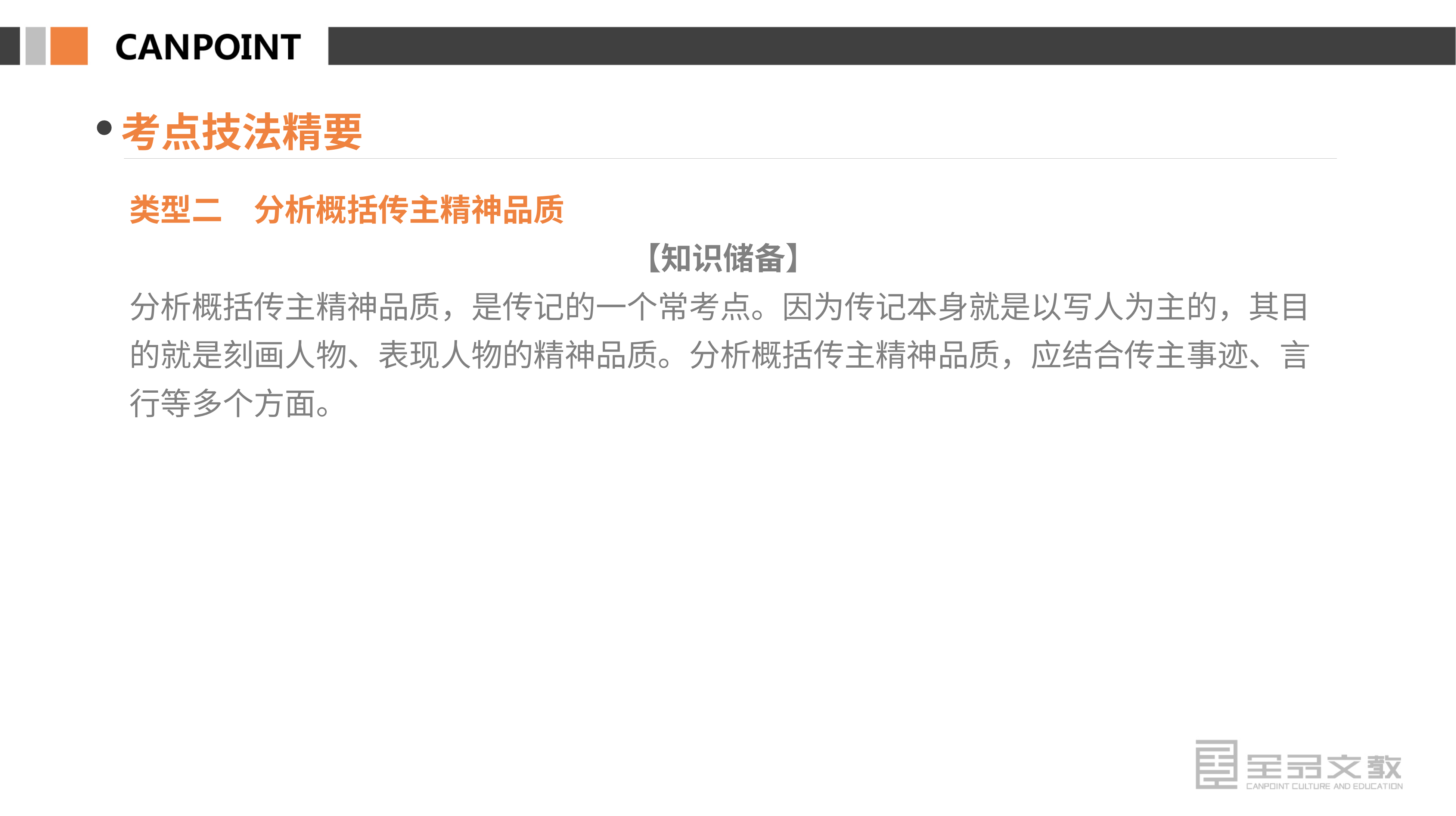

考点技法精要

类型二　分析概括传主精神品质
【知识储备】
分析概括传主精神品质，是传记的一个常考点。因为传记本身就是以写人为主的，其目的就是刻画人物、表现人物的精神品质。分析概括传主精神品质，应结合传主事迹、言行等多个方面。